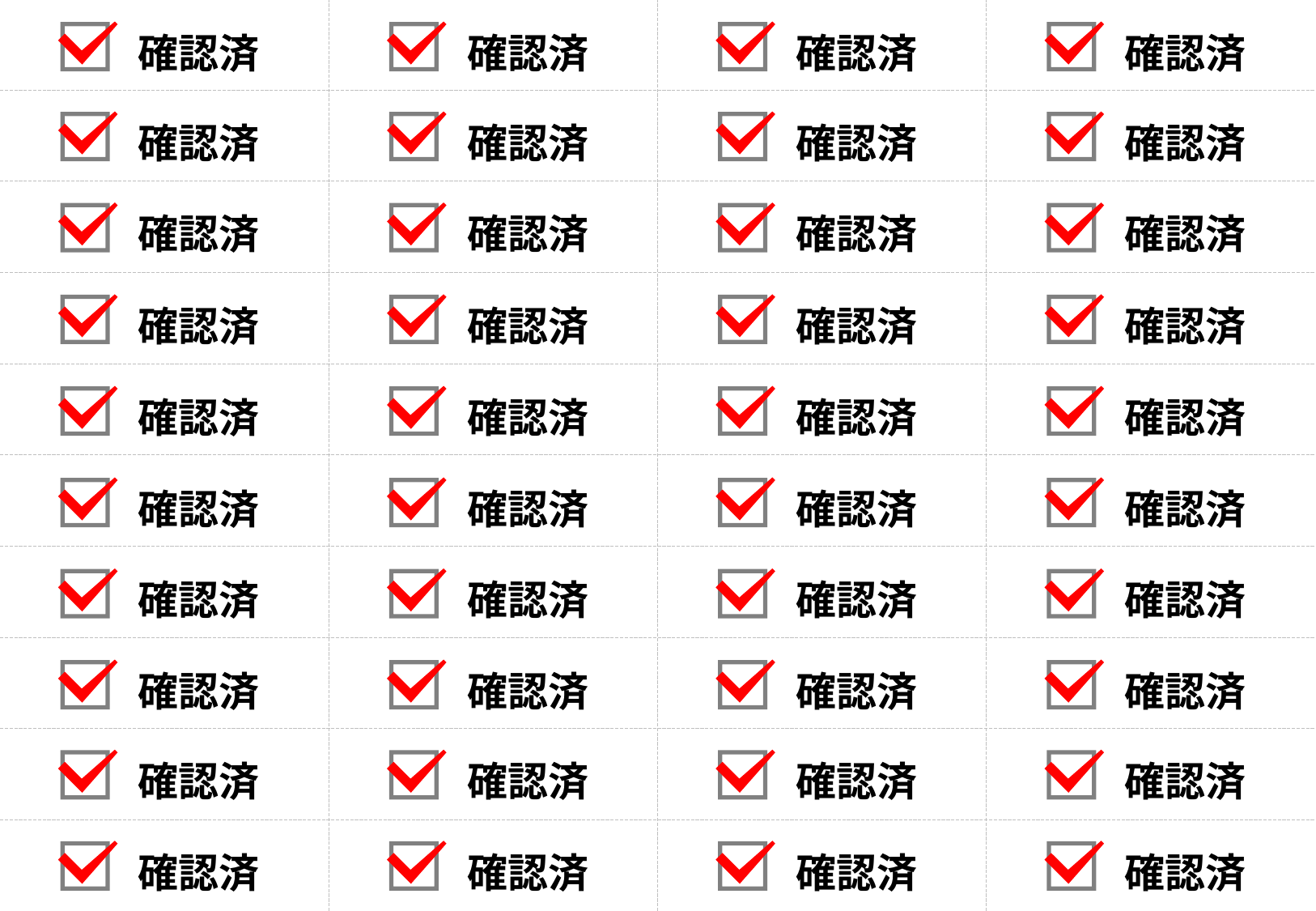

確認済
確認済
確認済
確認済

確認済
確認済
確認済
確認済

確認済
確認済
確認済
確認済

確認済
確認済
確認済
確認済

確認済
確認済
確認済
確認済

確認済
確認済
確認済
確認済

確認済
確認済
確認済
確認済

確認済
確認済
確認済
確認済

確認済
確認済
確認済
確認済

確認済
確認済
確認済
確認済